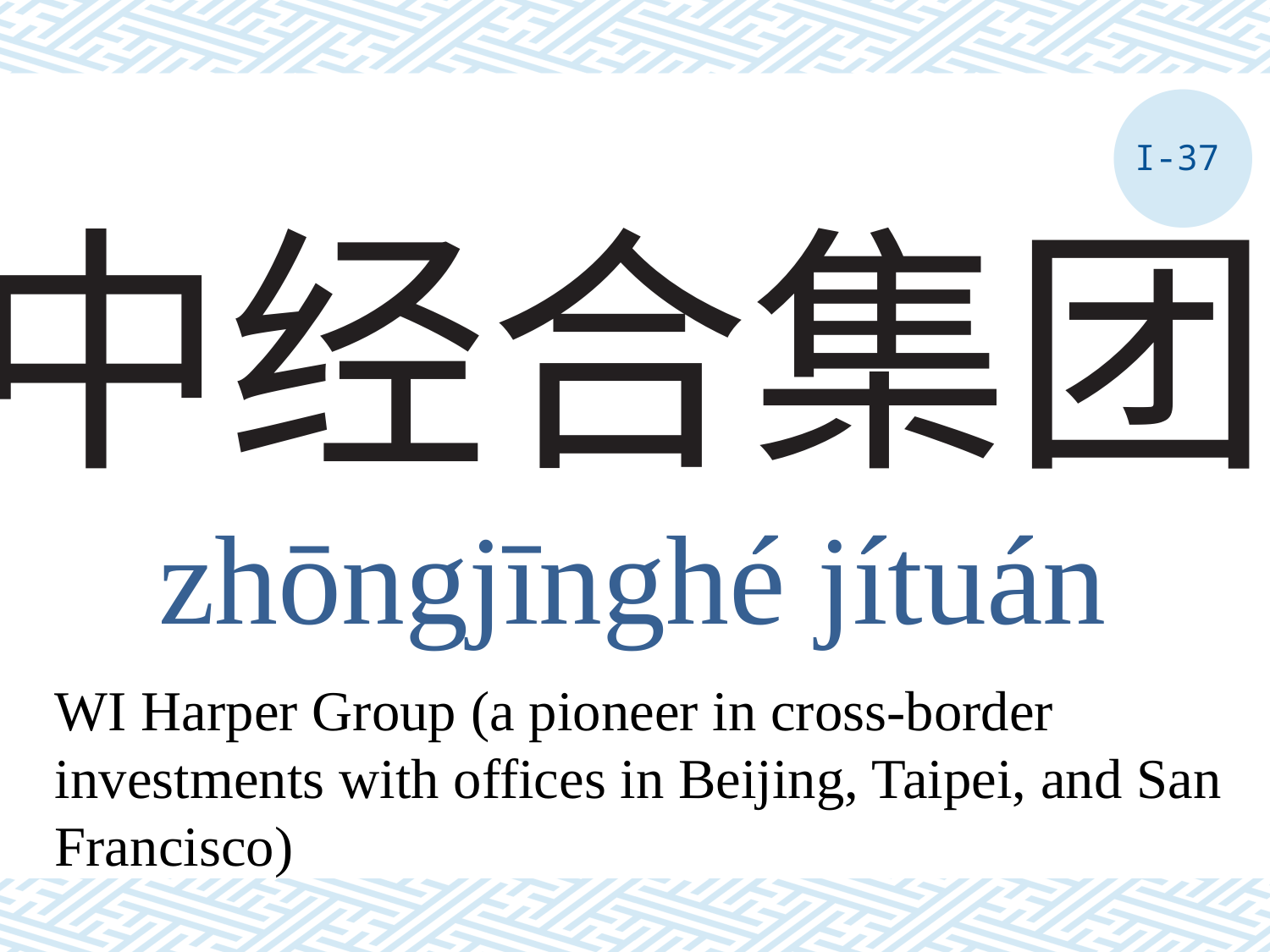

I-37
# 中经合集团
zhōngjīnghé jítuán
WI Harper Group (a pioneer in cross-border investments with offices in Beijing, Taipei, and San Francisco)